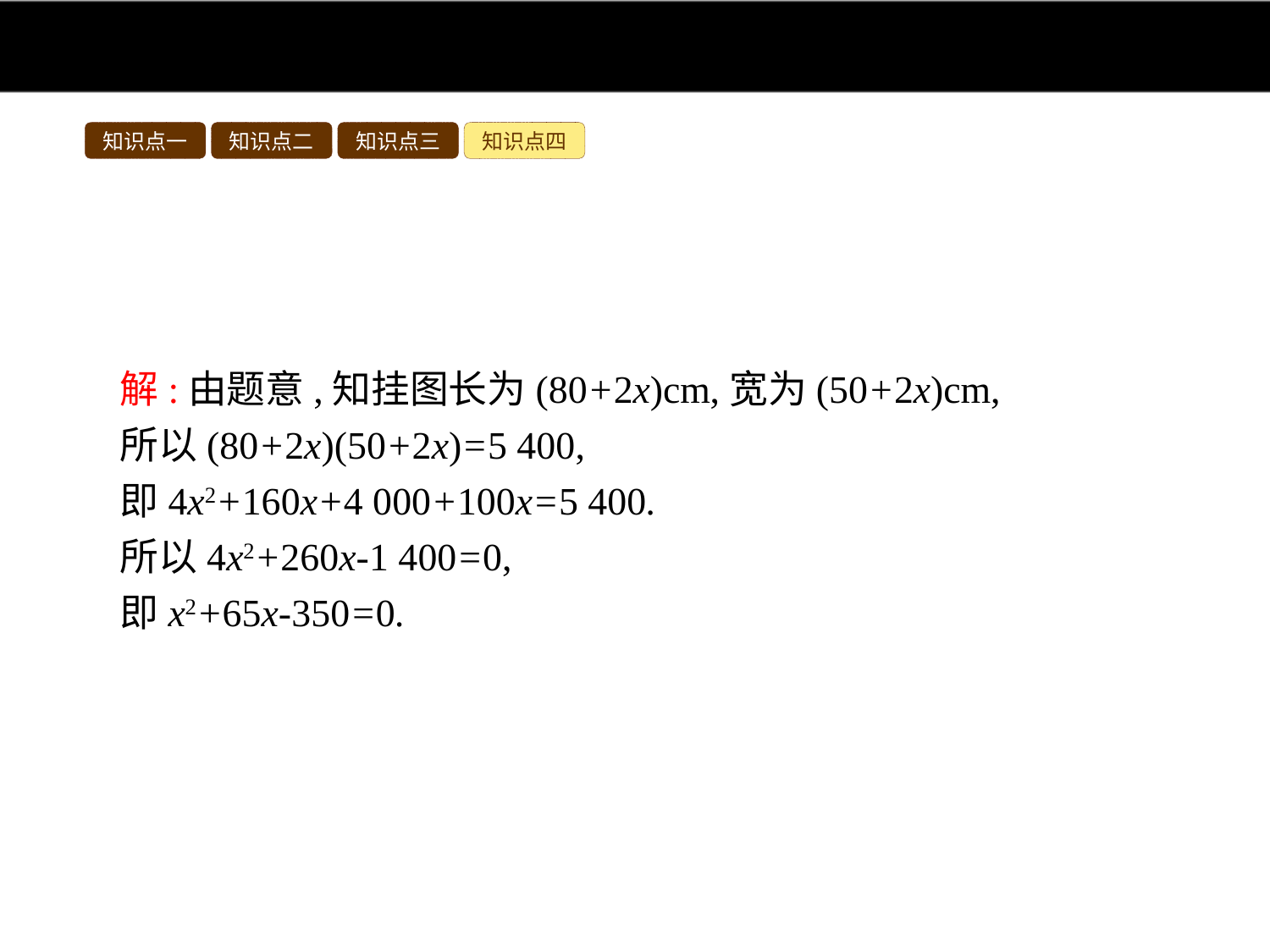

知识点一
知识点二
知识点三
知识点四
解:由题意,知挂图长为(80+2x)cm,宽为(50+2x)cm,
所以(80+2x)(50+2x)=5 400,
即4x2+160x+4 000+100x=5 400.
所以4x2+260x-1 400=0,
即x2+65x-350=0.